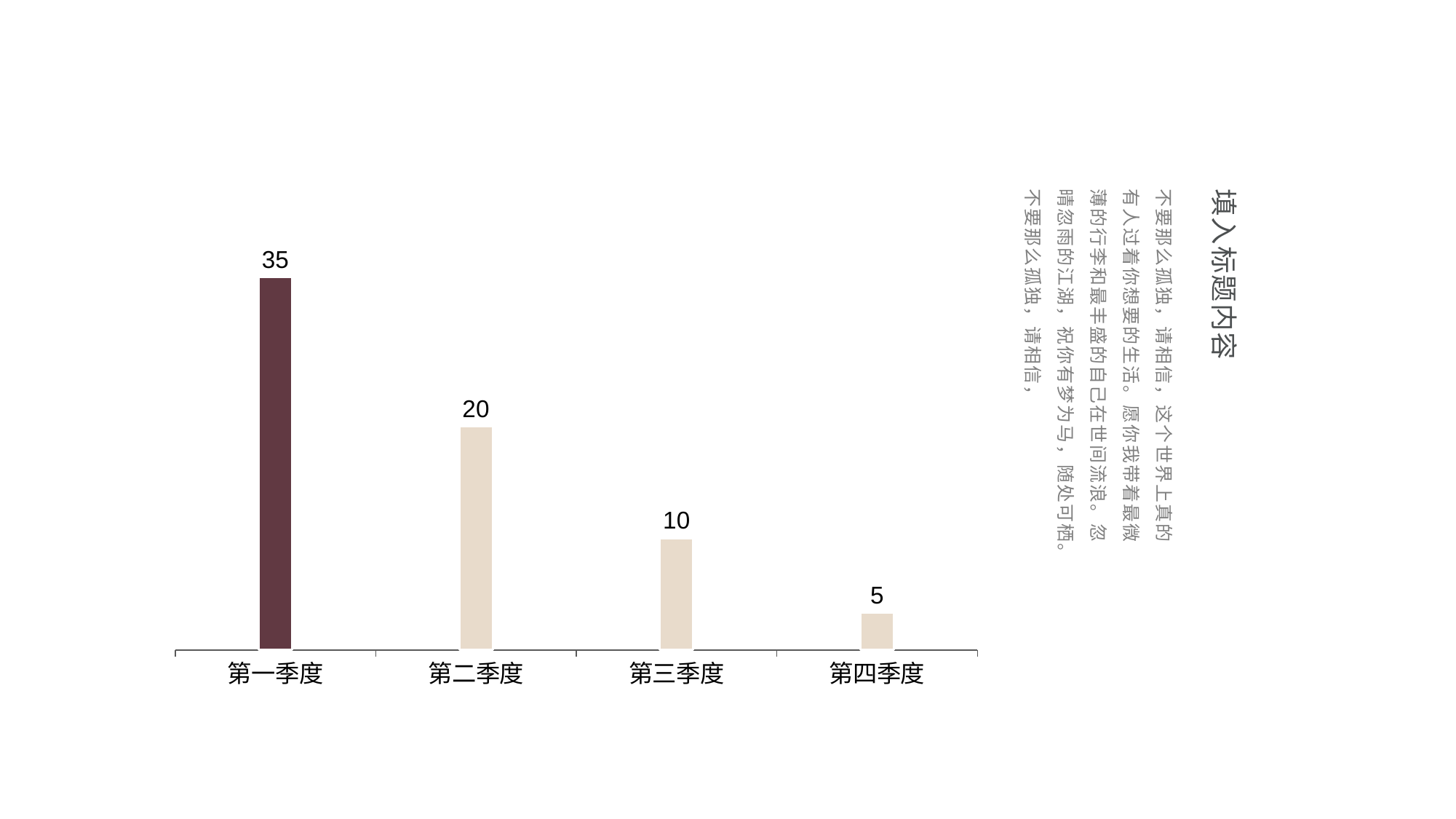

不要那么孤独，请相信，这个世界上真的有人过着你想要的生活。愿你我带着最微薄的行李和最丰盛的自己在世间流浪。忽晴忽雨的江湖，祝你有梦为马，随处可栖。不要那么孤独，请相信，
填入标题内容

### Chart

| Category | 销售额 |
|---|---|
| 第一季度 | 0.5 |
| 第二季度 | 0.3 |
| 第三季度 | 0.15 |
| 第四季度 | 0.05 |